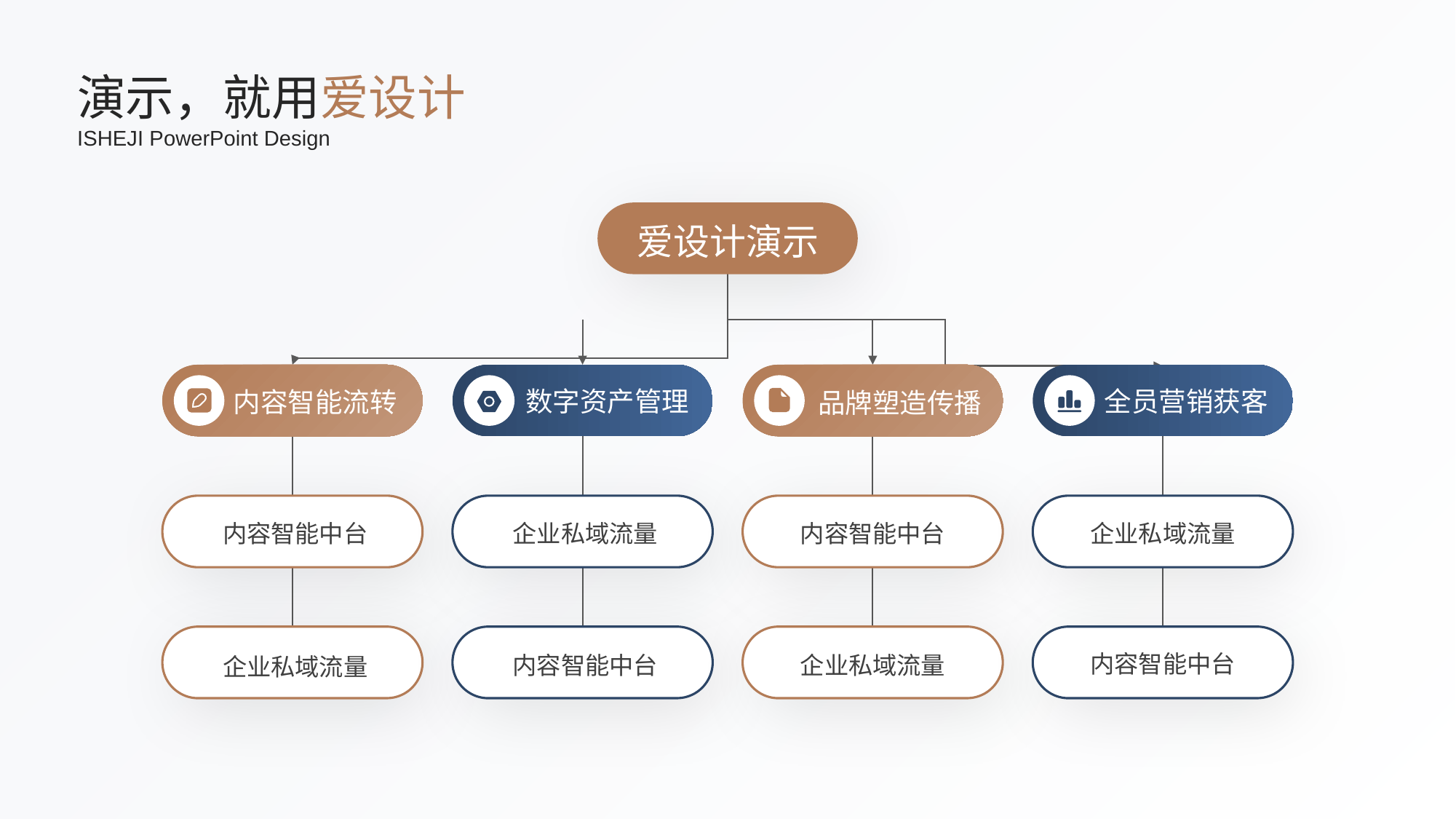

演示，就用爱设计
ISHEJI PowerPoint Design

爱设计演示

数字资产管理
全员营销获客
内容智能流转
品牌塑造传播

内容智能中台
企业私域流量
内容智能中台
企业私域流量

内容智能中台
内容智能中台
企业私域流量
企业私域流量